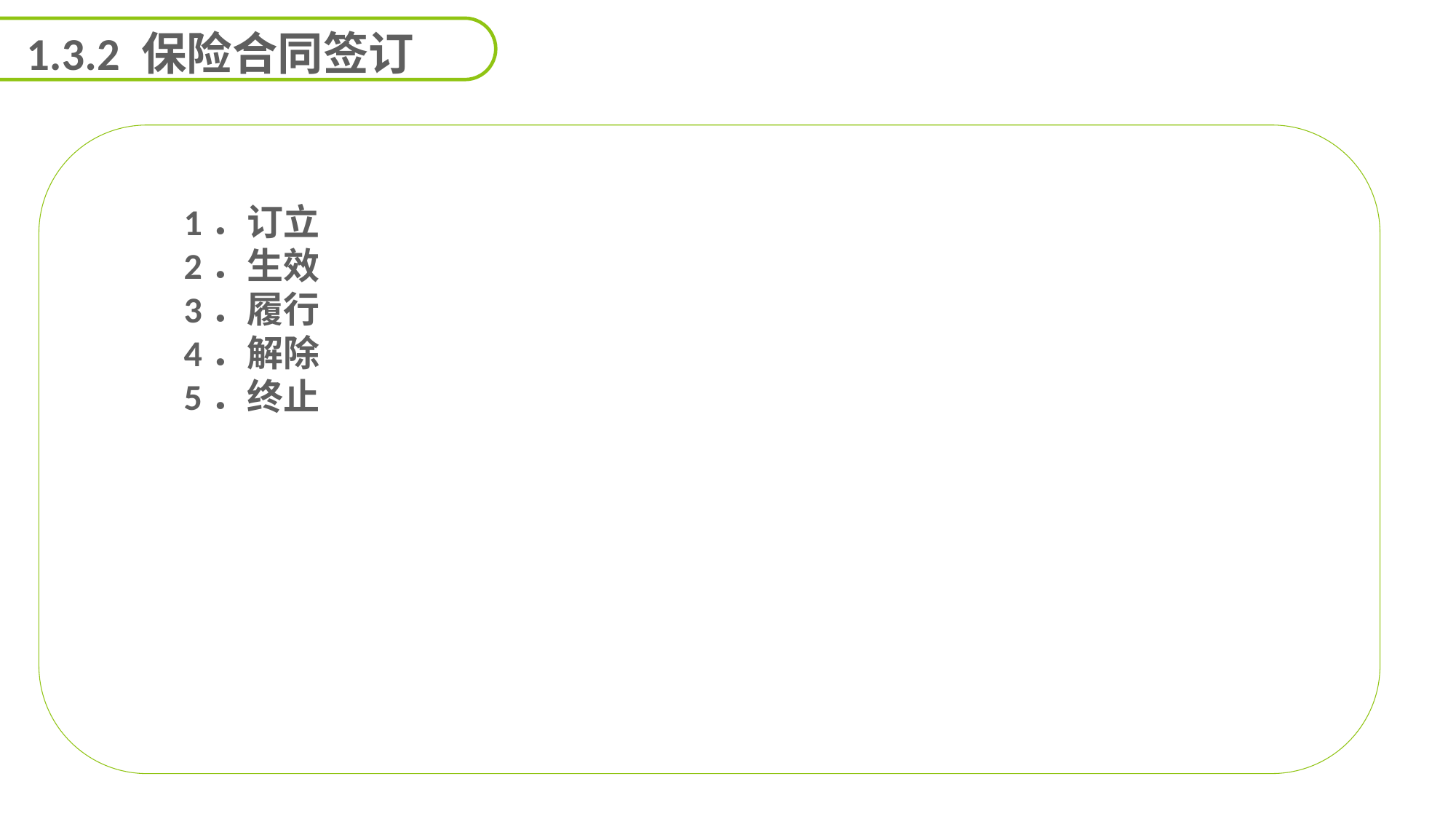

1.3.2 保险合同签订

      1．订立
      2．生效
      3．履行
      4．解除
      5．终止

能力
目标
延迟符